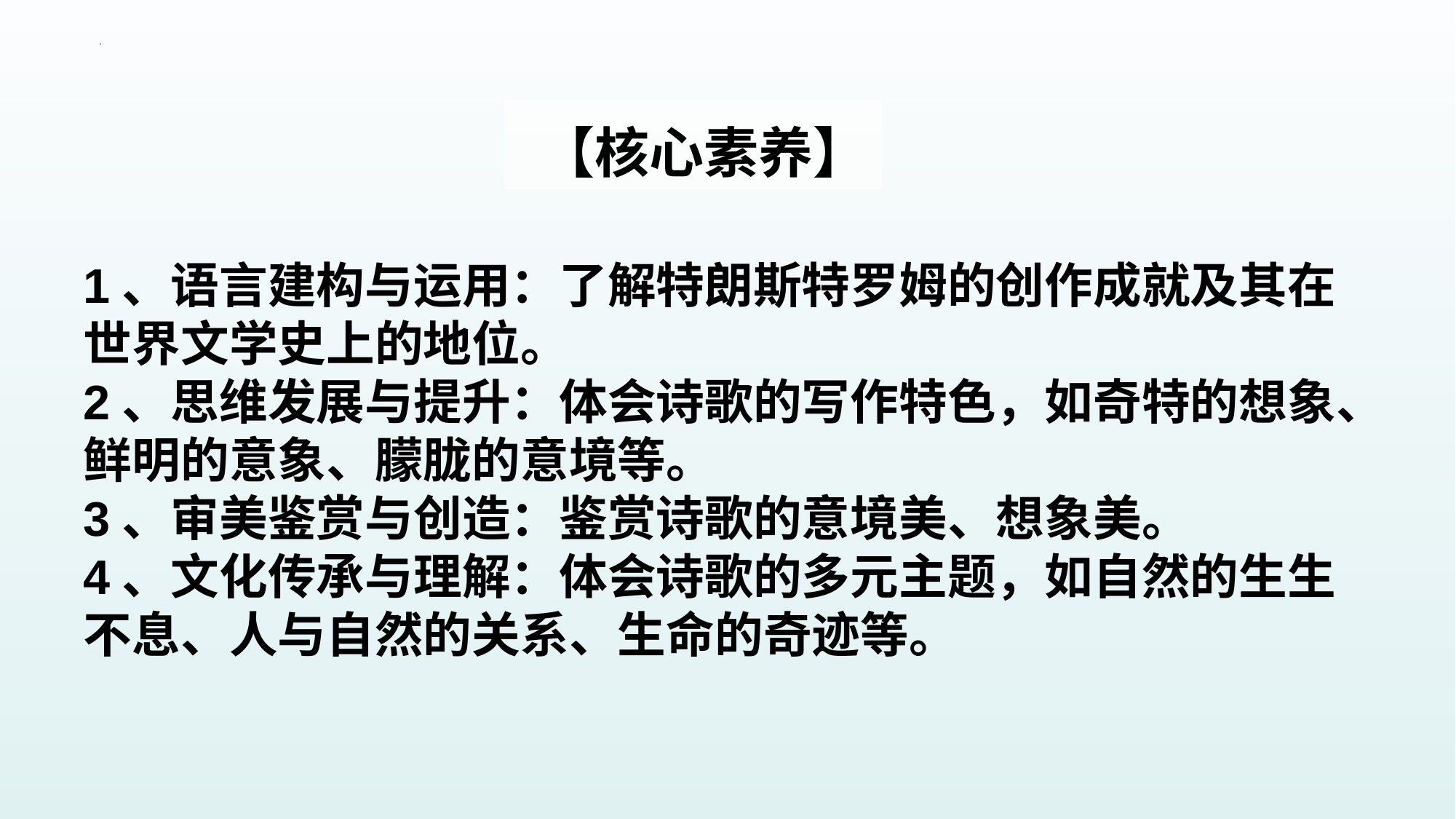

#
 【核心素养】

1、语言建构与运用：了解特朗斯特罗姆的创作成就及其在世界文学史上的地位。
2、思维发展与提升：体会诗歌的写作特色，如奇特的想象、鲜明的意象、朦胧的意境等。
3、审美鉴赏与创造：鉴赏诗歌的意境美、想象美。
4、文化传承与理解：体会诗歌的多元主题，如自然的生生不息、人与自然的关系、生命的奇迹等。